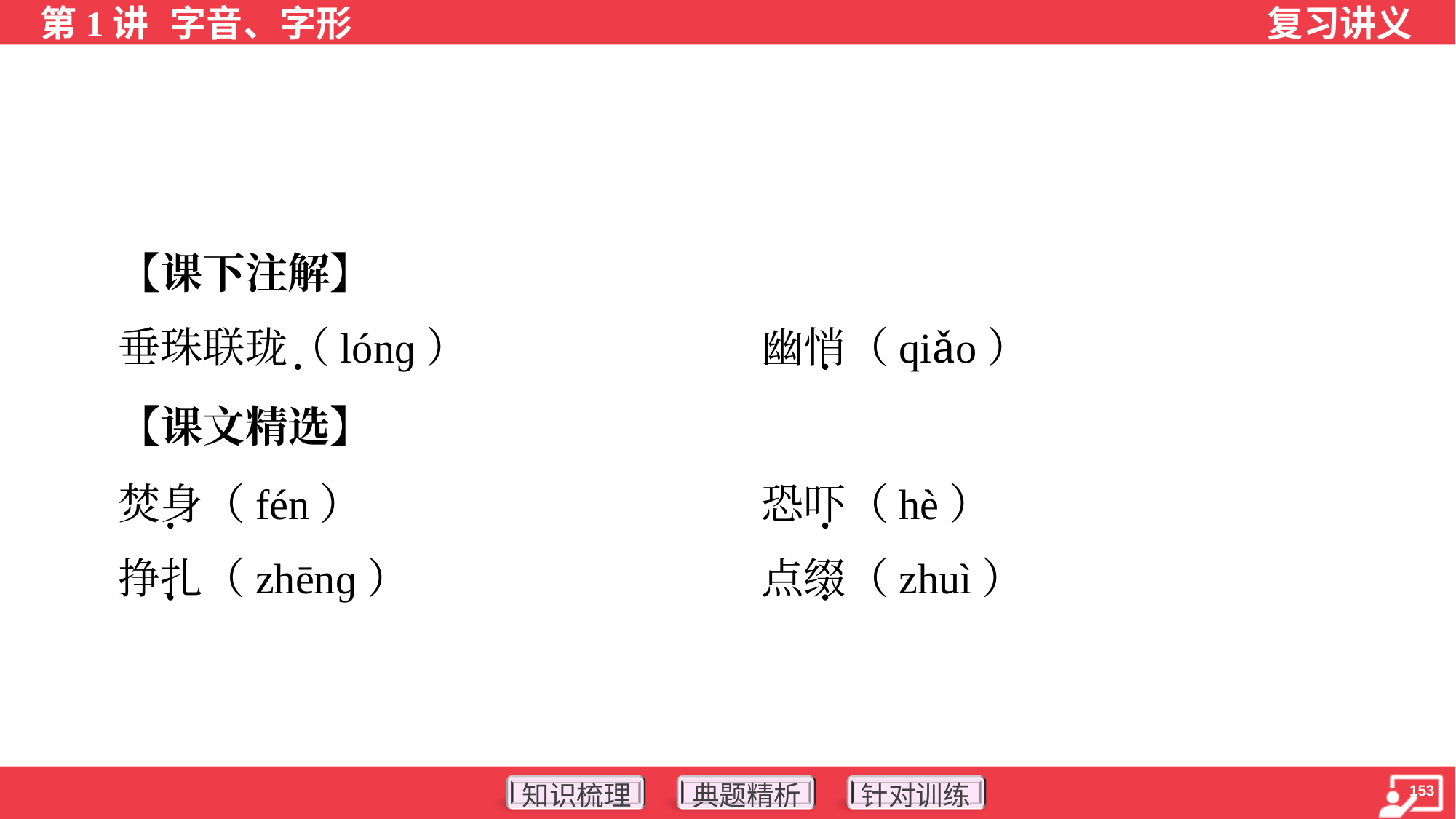

【课下注解】
    垂珠联珑（lónɡ）	幽悄（qiǎo）

    【课文精选】
    焚身（fén）	恐吓（hè）
    挣扎（zhēnɡ）	点缀（zhuì）